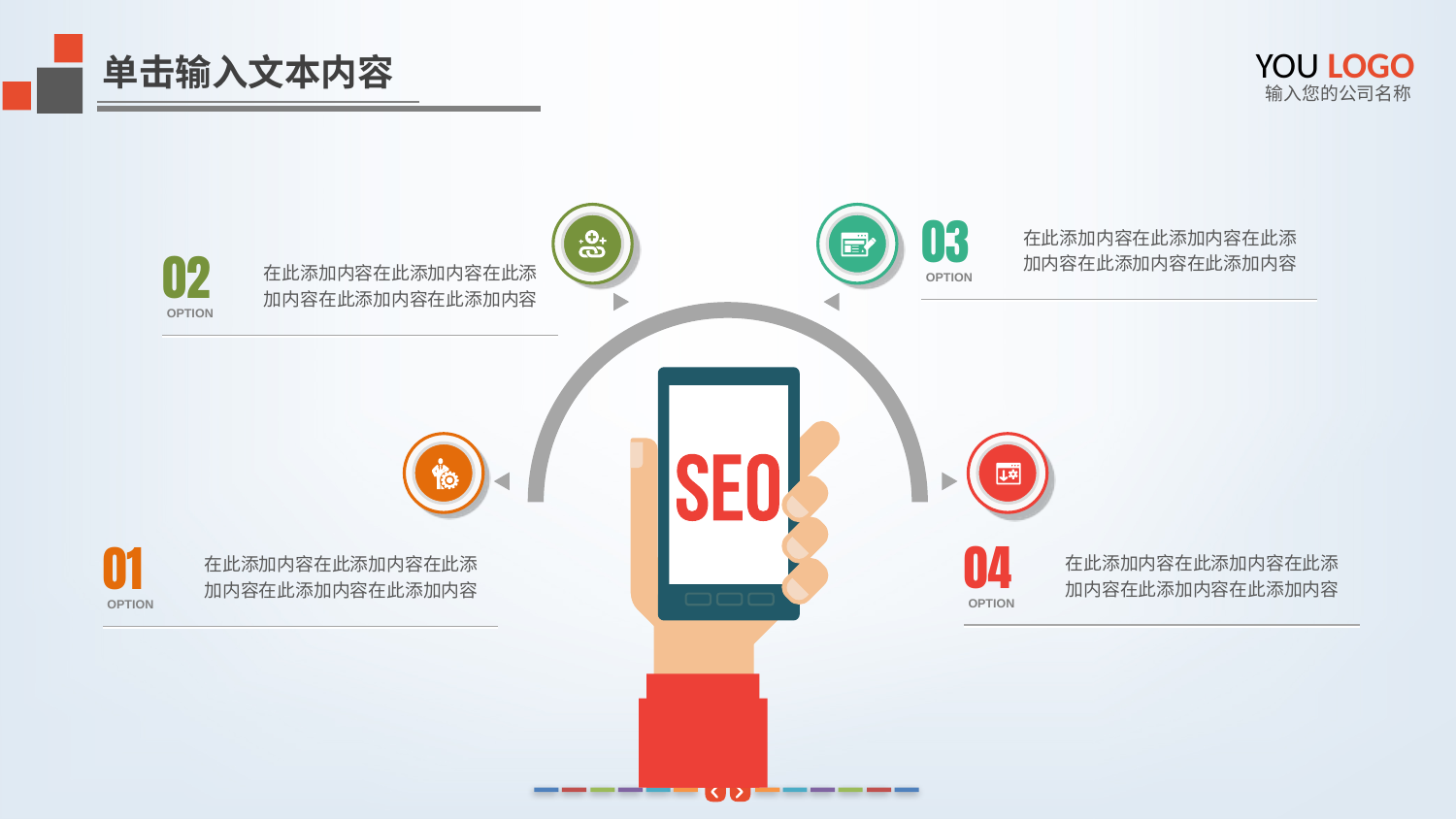

YOU LOGO
单击输入文本内容
输入您的公司名称

03
OPTION
在此添加内容在此添加内容在此添加内容在此添加内容在此添加内容
02
OPTION
在此添加内容在此添加内容在此添加内容在此添加内容在此添加内容

04
OPTION
在此添加内容在此添加内容在此添加内容在此添加内容在此添加内容
01
OPTION
在此添加内容在此添加内容在此添加内容在此添加内容在此添加内容